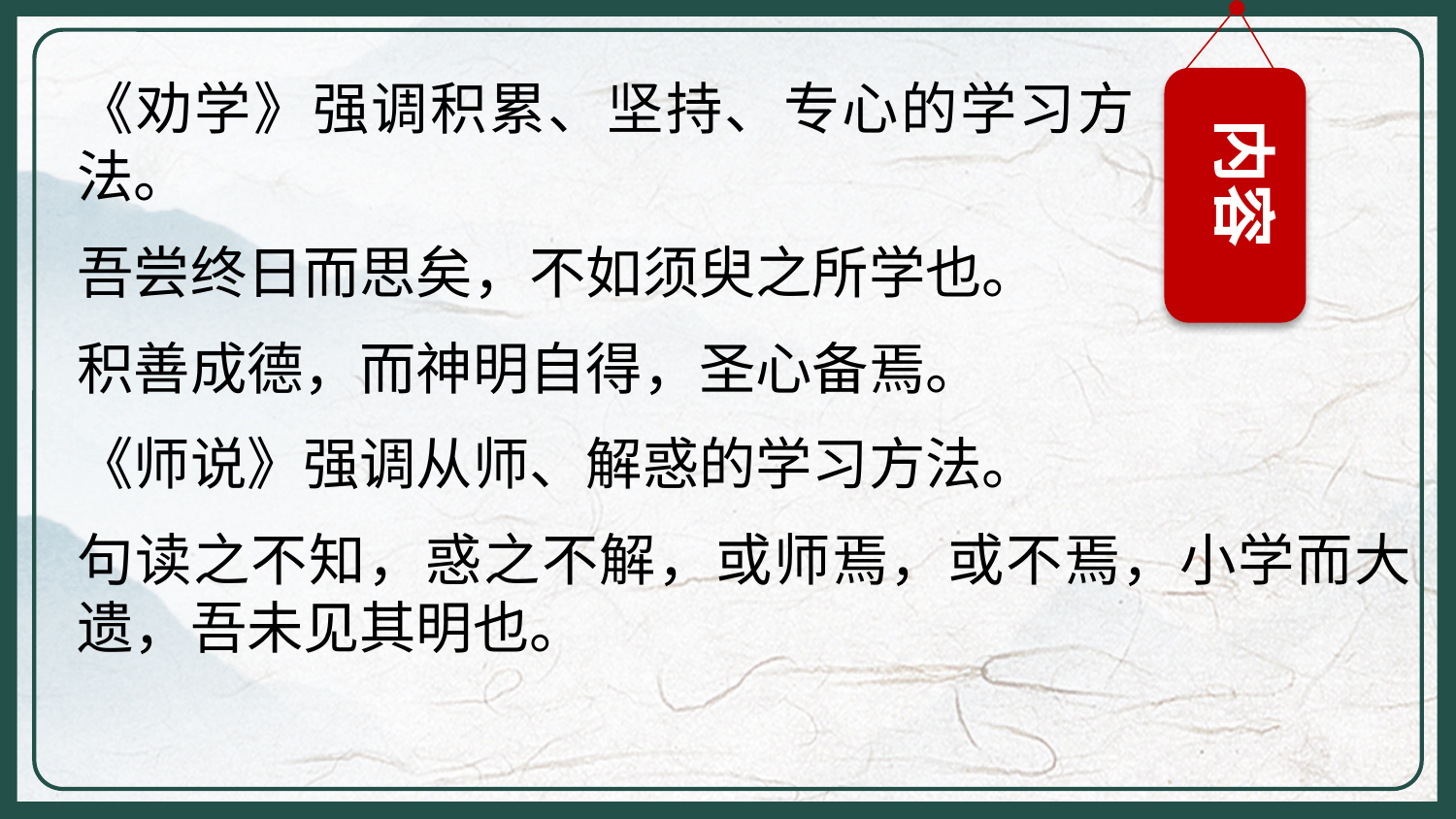

内容
《劝学》强调积累、坚持、专心的学习方法。
吾尝终日而思矣，不如须臾之所学也。
积善成德，而神明自得，圣心备焉。
《师说》强调从师、解惑的学习方法。
句读之不知，惑之不解，或师焉，或不焉，小学而大遗，吾未见其明也。